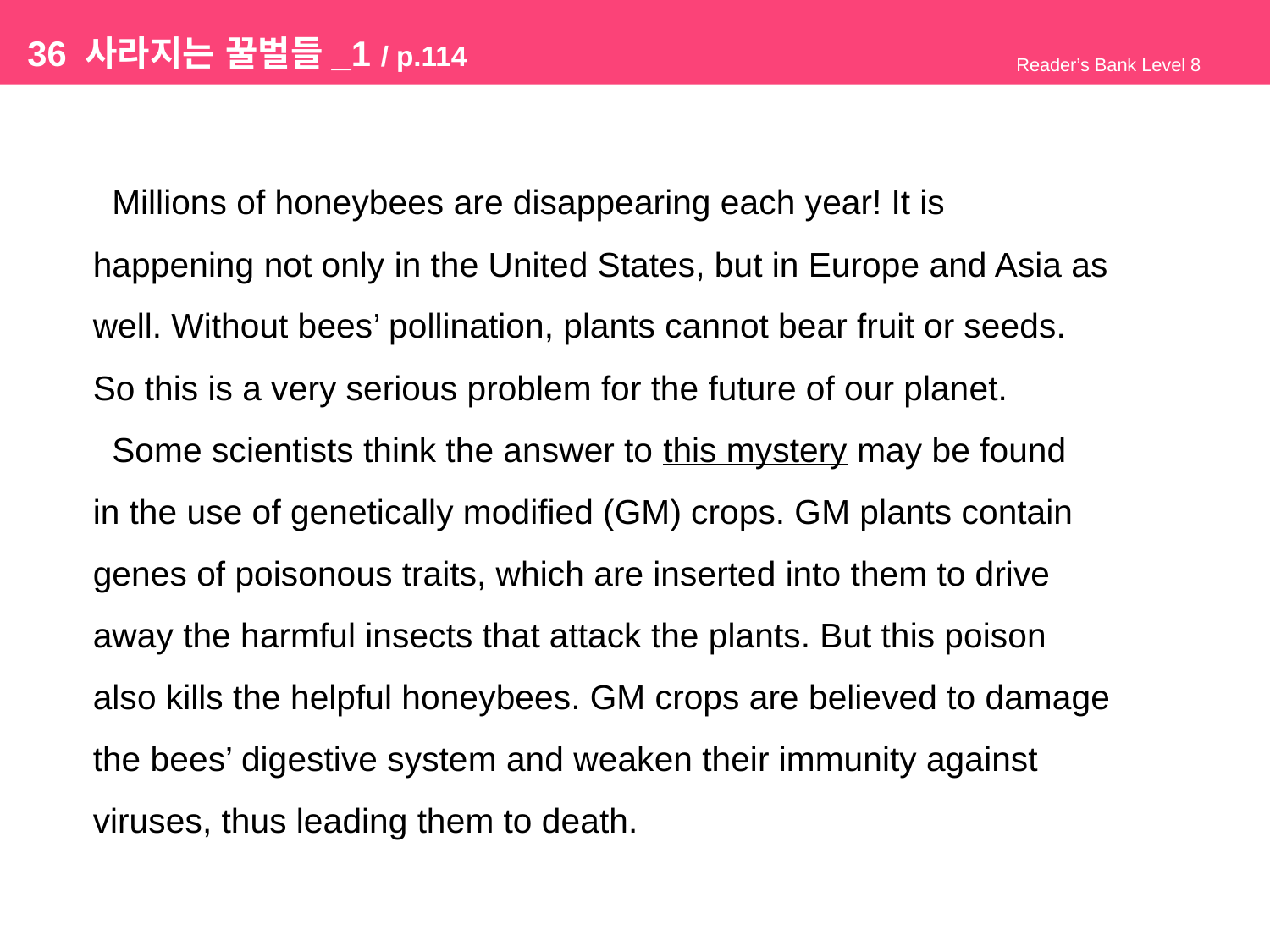

# 36 사라지는 꿀벌들_1 / p.114
Reader’s Bank Level 8

  Millions of honeybees are disappearing each year! It is
happening not only in the United States, but in Europe and Asia as
well. Without bees’ pollination, plants cannot bear fruit or seeds.
So this is a very serious problem for the future of our planet.
  Some scientists think the answer to this mystery may be found
in the use of genetically modified (GM) crops. GM plants contain
genes of poisonous traits, which are inserted into them to drive
away the harmful insects that attack the plants. But this poison
also kills the helpful honeybees. GM crops are believed to damage
the bees’ digestive system and weaken their immunity against
viruses, thus leading them to death.